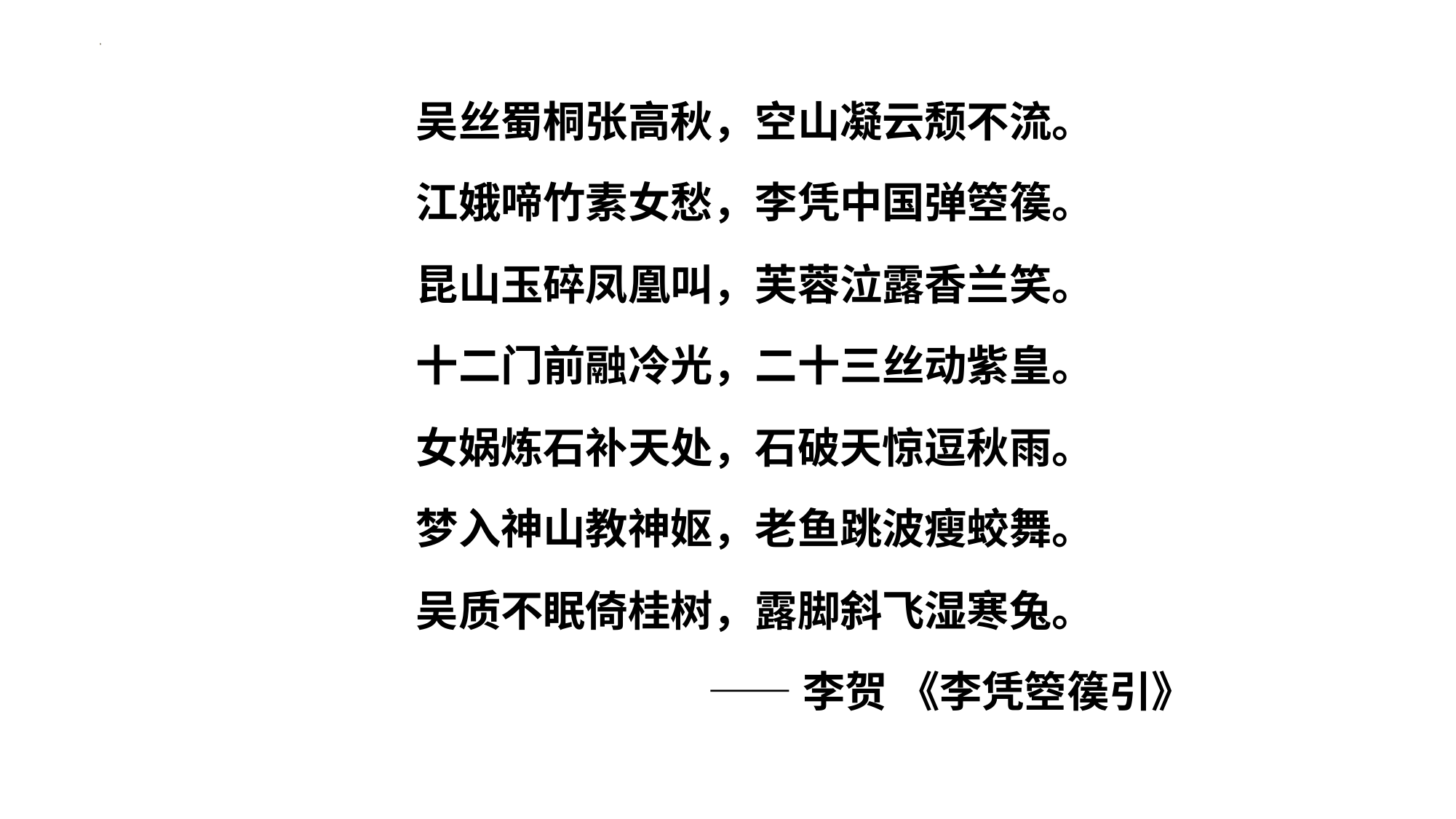

吴丝蜀桐张高秋，空山凝云颓不流。
江娥啼竹素女愁，李凭中国弹箜篌。
昆山玉碎凤凰叫，芙蓉泣露香兰笑。
十二门前融冷光，二十三丝动紫皇。
女娲炼石补天处，石破天惊逗秋雨。
梦入神山教神妪，老鱼跳波瘦蛟舞。
吴质不眠倚桂树，露脚斜飞湿寒兔。
——李贺 《李凭箜篌引》